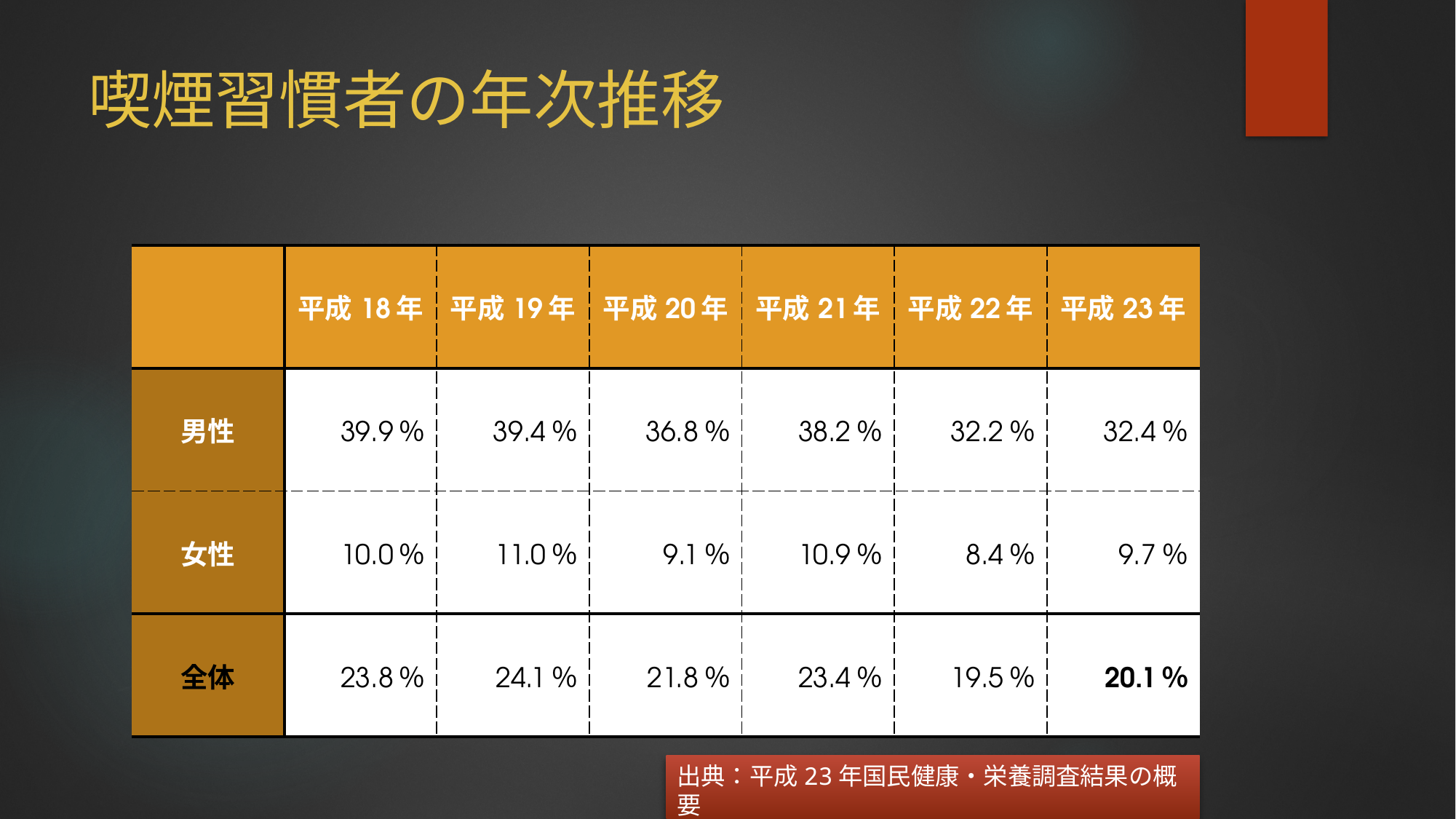

# 喫煙習慣者の年次推移
|  | 平成18年 | 平成19年 | 平成20年 | 平成21年 | 平成22年 | 平成23年 |
| --- | --- | --- | --- | --- | --- | --- |
| 男性 | 39.9％ | 39.4％ | 36.8％ | 38.2％ | 32.2％ | 32.4％ |
| 女性 | 10.0％ | 11.0％ | 9.1％ | 10.9％ | 8.4％ | 9.7％ |
| 全体 | 23.8％ | 24.1％ | 21.8％ | 23.4％ | 19.5％ | 20.1％ |
出典：平成23年国民健康・栄養調査結果の概要